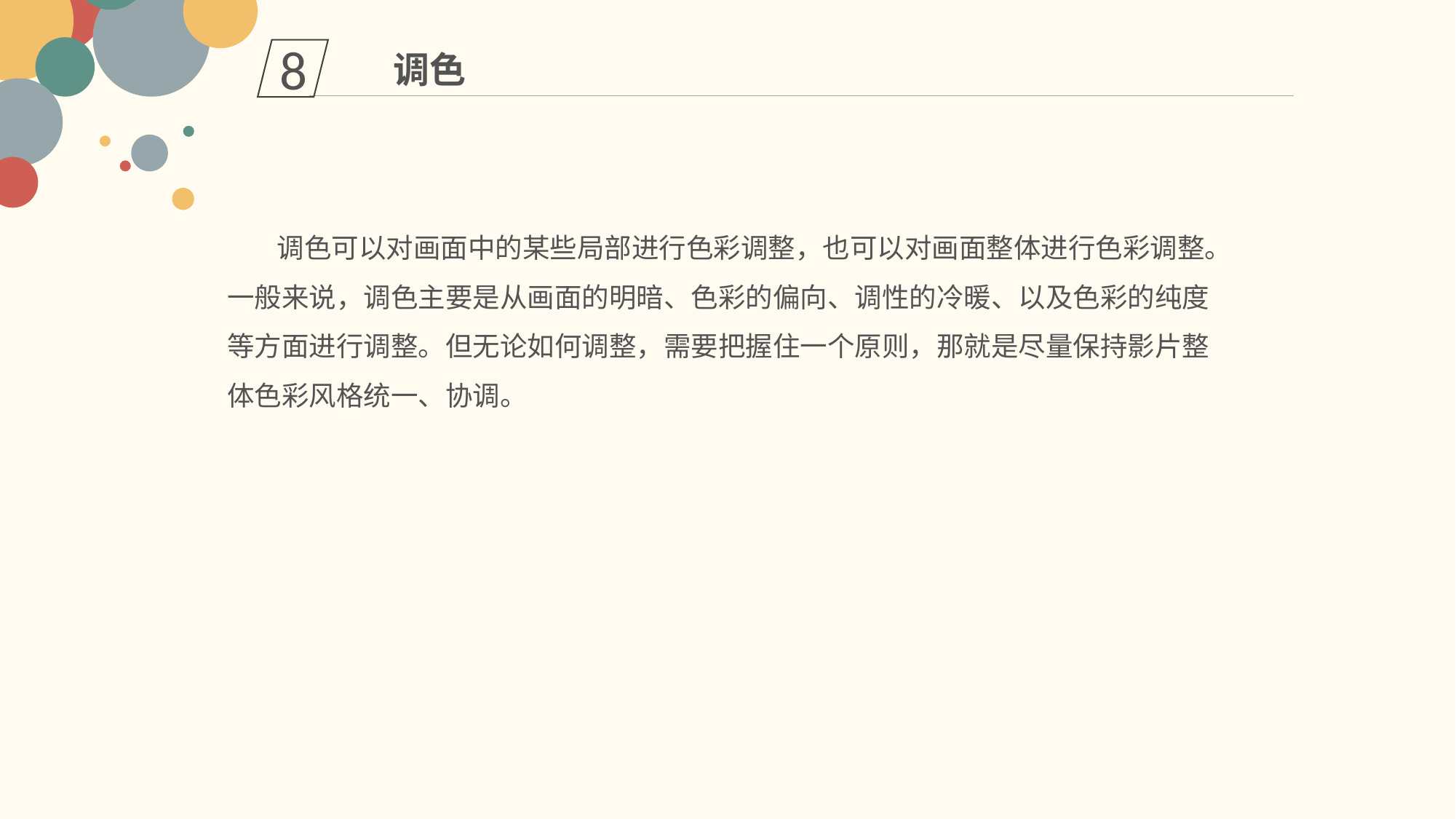

8
调色
       调色可以对画面中的某些局部进行色彩调整，也可以对画面整体进行色彩调整。一般来说，调色主要是从画面的明暗、色彩的偏向、调性的冷暖、以及色彩的纯度等方面进行调整。但无论如何调整，需要把握住一个原则，那就是尽量保持影片整体色彩风格统一、协调。